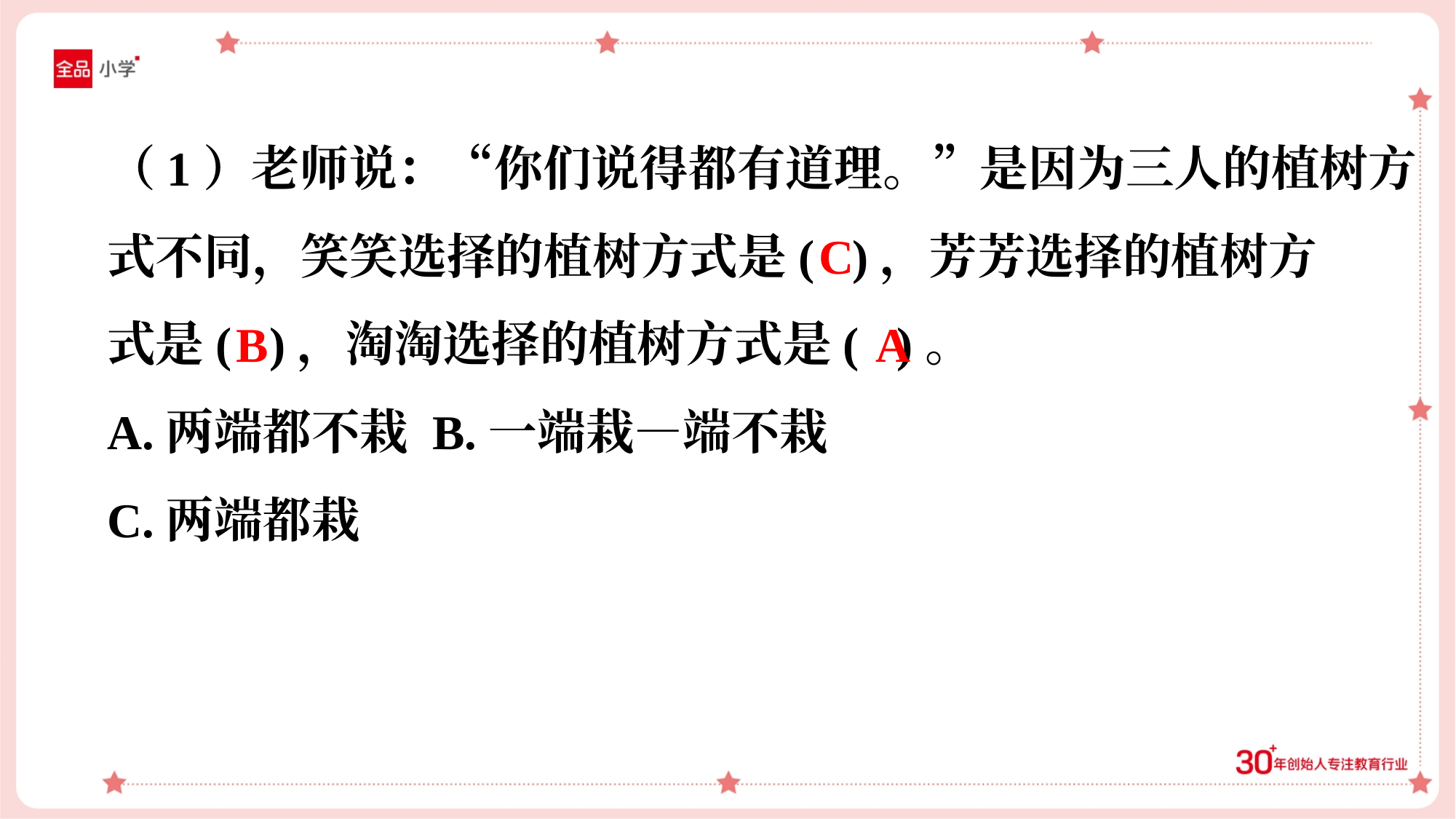

（1）老师说：“你们说得都有道理。”是因为三人的植树方
式不同，笑笑选择的植树方式是(   )，芳芳选择的植树方
式是(   )，淘淘选择的植树方式是(   )。
A.两端都不栽 B.一端栽—端不栽
C.两端都栽
C
B
A